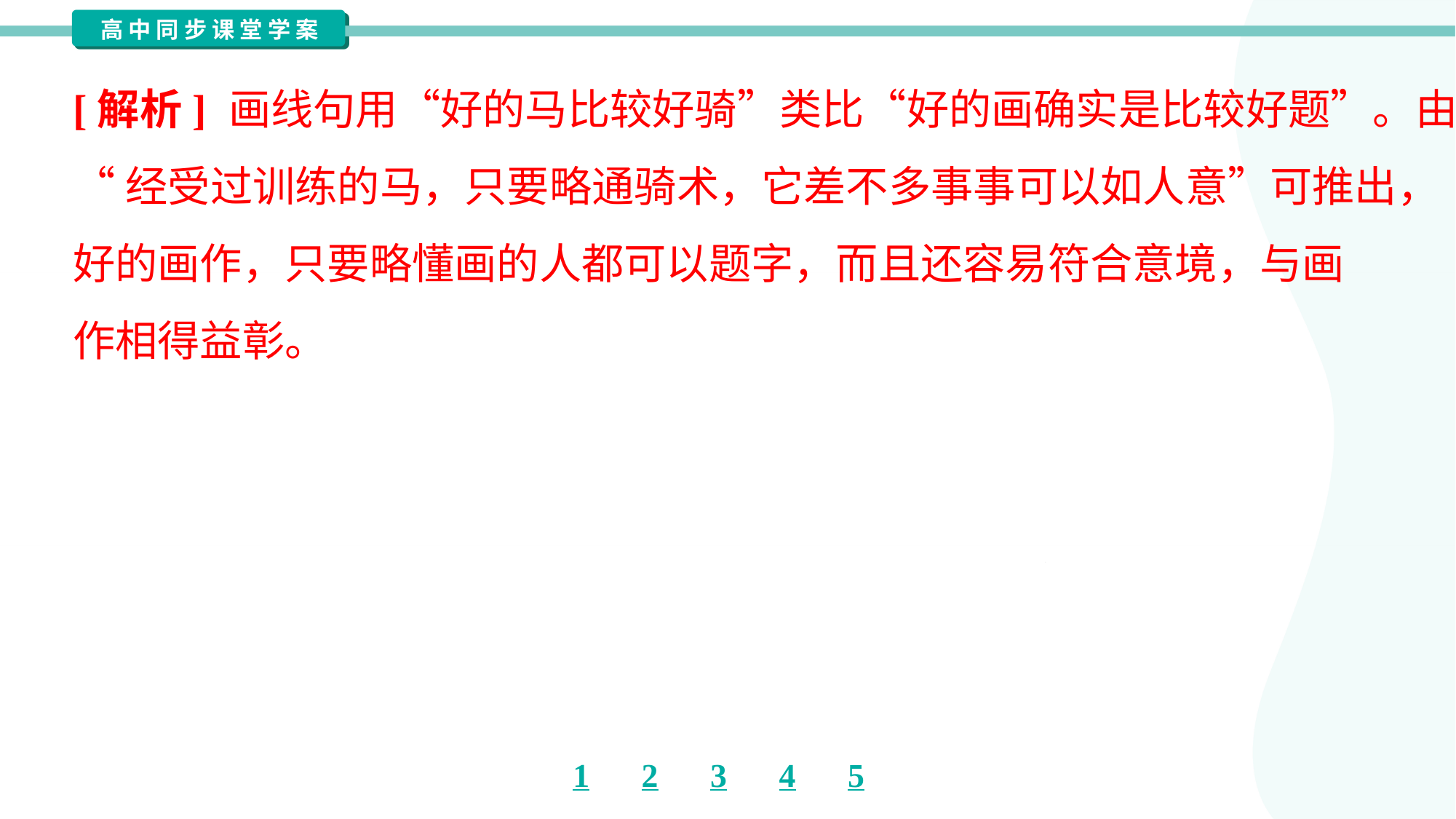

[解析] 画线句用“好的马比较好骑”类比“好的画确实是比较好题”。由
“经受过训练的马，只要略通骑术，它差不多事事可以如人意”可推出，
好的画作，只要略懂画的人都可以题字，而且还容易符合意境，与画
作相得益彰。